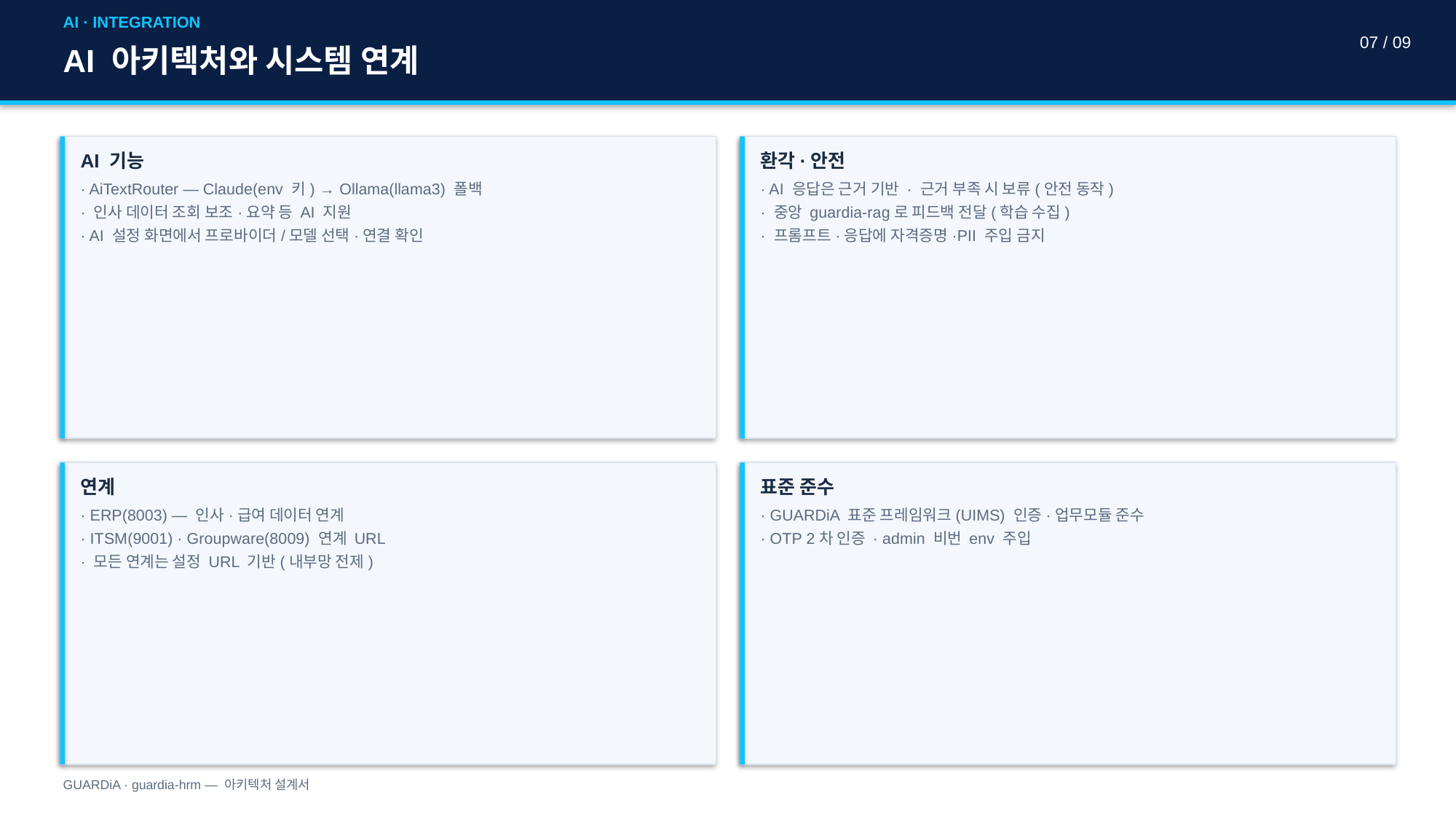

AI · INTEGRATION
07 / 09
AI 아키텍처와 시스템 연계

AI 기능
· AiTextRouter — Claude(env 키) → Ollama(llama3) 폴백
· 인사 데이터 조회 보조·요약 등 AI 지원
· AI 설정 화면에서 프로바이더/모델 선택·연결 확인
환각·안전
· AI 응답은 근거 기반 · 근거 부족 시 보류(안전 동작)
· 중앙 guardia-rag로 피드백 전달(학습 수집)
· 프롬프트·응답에 자격증명·PII 주입 금지

연계
· ERP(8003) — 인사·급여 데이터 연계
· ITSM(9001) · Groupware(8009) 연계 URL
· 모든 연계는 설정 URL 기반(내부망 전제)
표준 준수
· GUARDiA 표준 프레임워크(UIMS) 인증·업무모듈 준수
· OTP 2차 인증 · admin 비번 env 주입
GUARDiA · guardia-hrm — 아키텍처 설계서